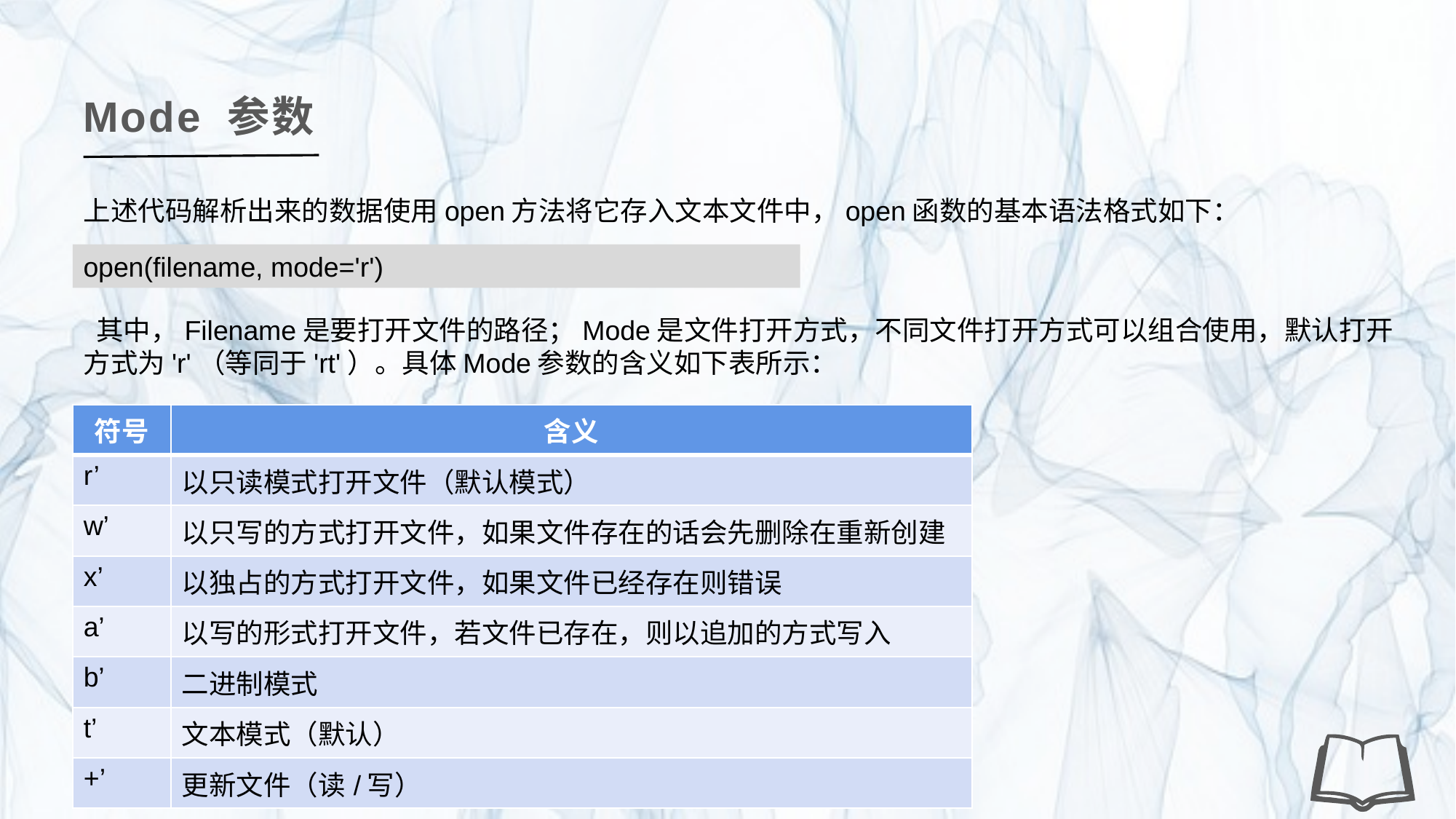

Mode 参数
上述代码解析出来的数据使用open方法将它存入文本文件中，open函数的基本语法格式如下：
open(filename, mode='r')
 其中，Filename是要打开文件的路径；Mode是文件打开方式，不同文件打开方式可以组合使用，默认打开方式为'r'（等同于'rt'）。具体Mode参数的含义如下表所示：
| 符号 | 含义 |
| --- | --- |
| r’ | 以只读模式打开文件（默认模式） |
| w’ | 以只写的方式打开文件，如果文件存在的话会先删除在重新创建 |
| x’ | 以独占的方式打开文件，如果文件已经存在则错误 |
| a’ | 以写的形式打开文件，若文件已存在，则以追加的方式写入 |
| b’ | 二进制模式 |
| t’ | 文本模式（默认） |
| +’ | 更新文件（读/写） |

16